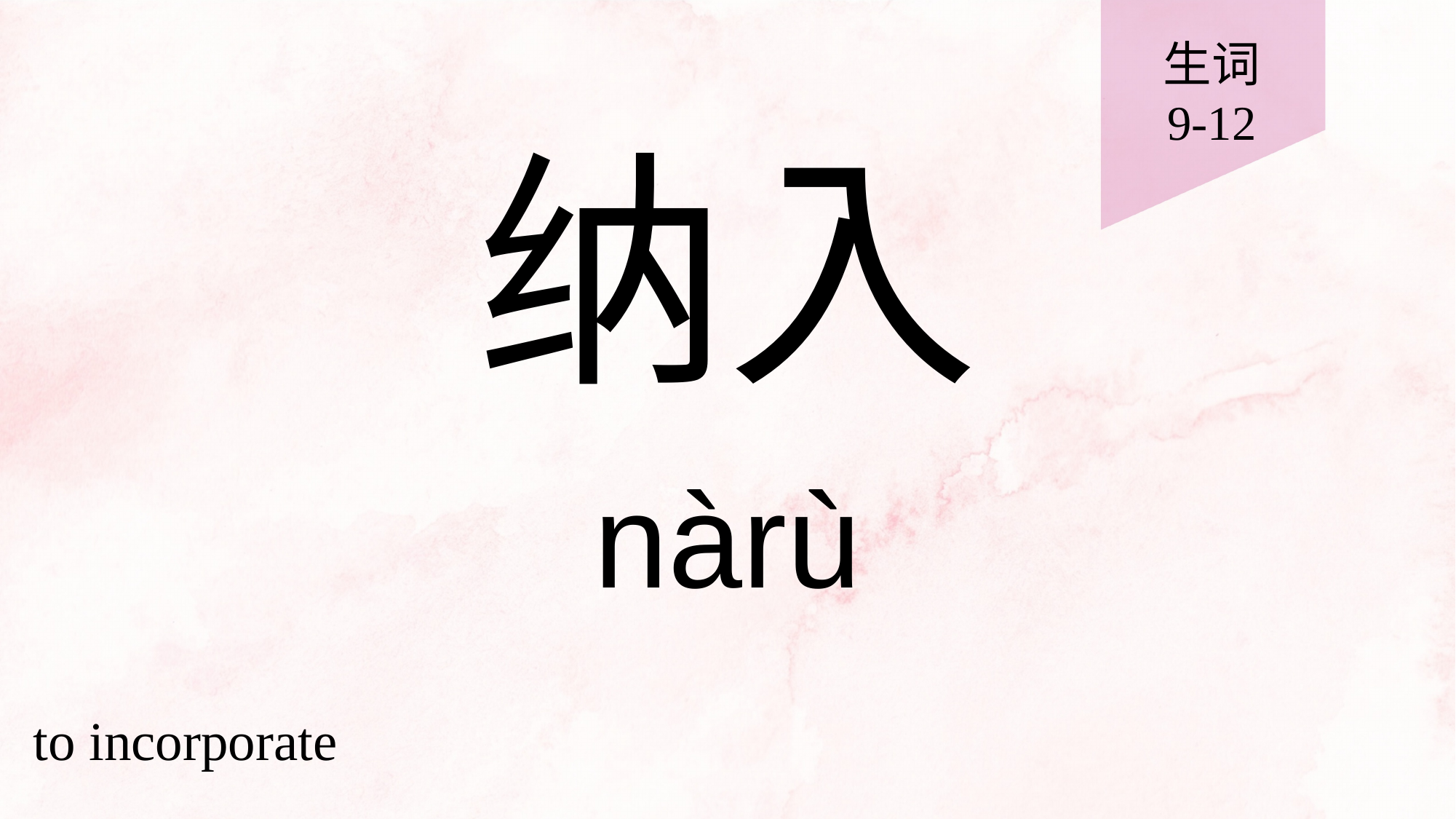

生词
9-12
# 纳入
nàrù
to incorporate